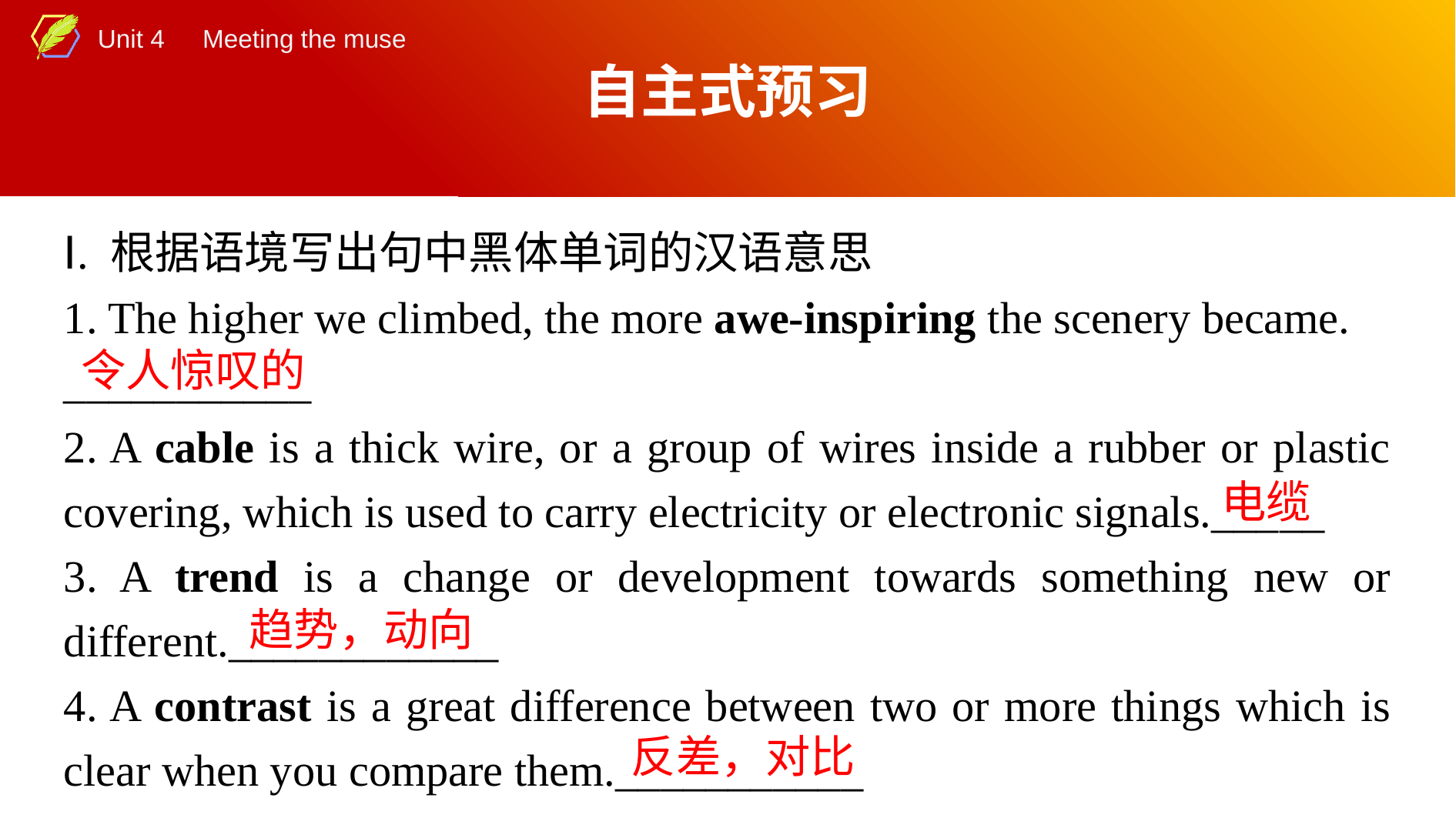

自主式预习
Ⅰ. 根据语境写出句中黑体单词的汉语意思
1. The higher we climbed, the more awe-inspiring the scenery became.
___________
2. A cable is a thick wire, or a group of wires inside a rubber or plastic covering, which is used to carry electricity or electronic signals._____
3. A trend is a change or development towards something new or different.____________
4. A contrast is a great difference between two or more things which is clear when you compare them.___________
令人惊叹的
电缆
趋势，动向
反差，对比